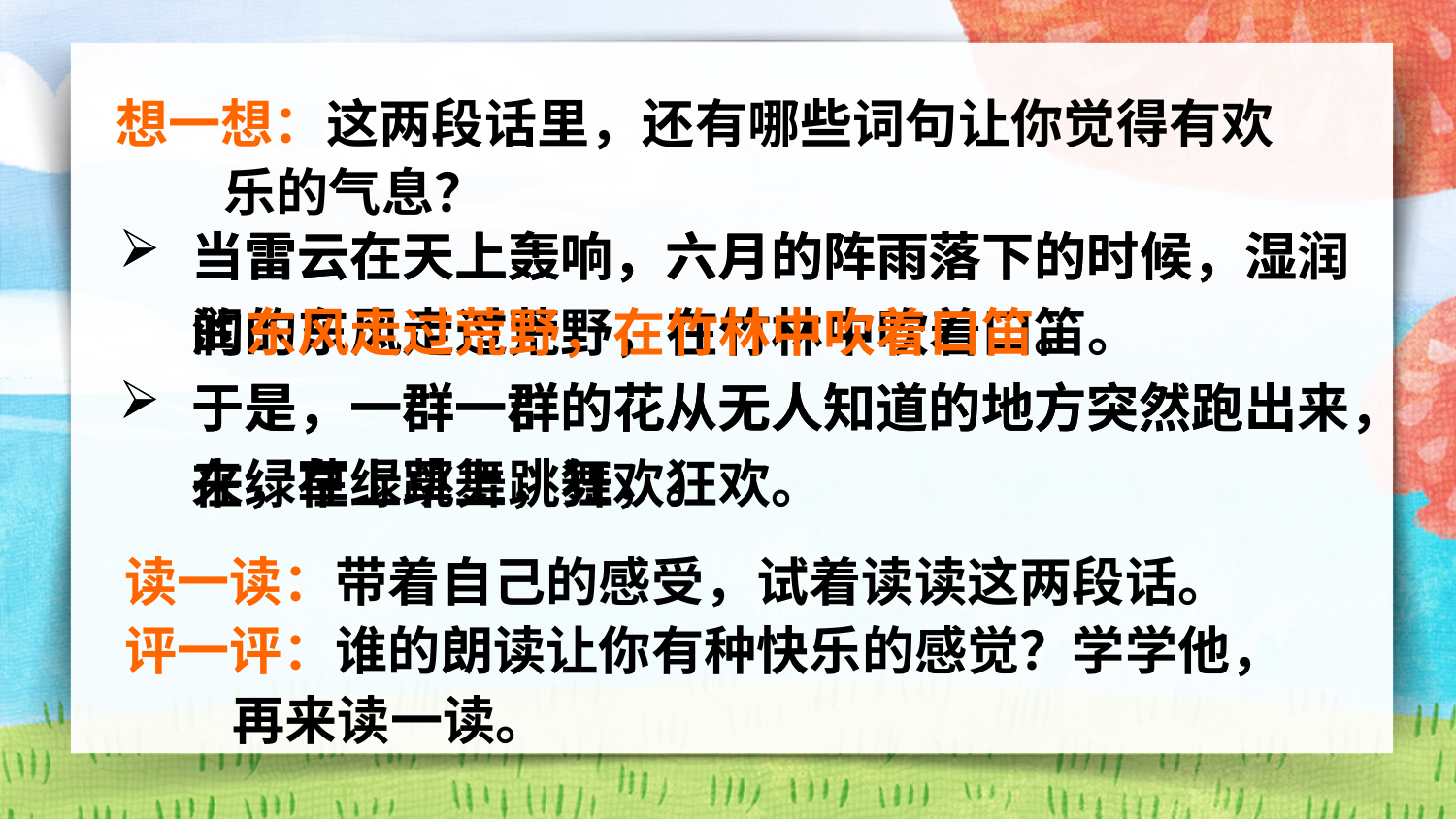

想一想：这两段话里，还有哪些词句让你觉得有欢
        乐的气息？
当雷云在天上轰响，六月的阵雨落下的时候，湿润的东风走过荒野，在竹林中吹着口笛。
于是，一群一群的花从无人知道的地方突然跑出来，在绿草上跳舞，狂欢。
当雷云在天上轰响，六月的阵雨落下的时候，湿润的东风走过荒野，在竹林中吹着口笛。
于是，一群一群的花从无人知道的地方突然跑出来，在绿草上跳舞，狂欢。
读一读：带着自己的感受，试着读读这两段话。
评一评：谁的朗读让你有种快乐的感觉？学学他，
        再来读一读。